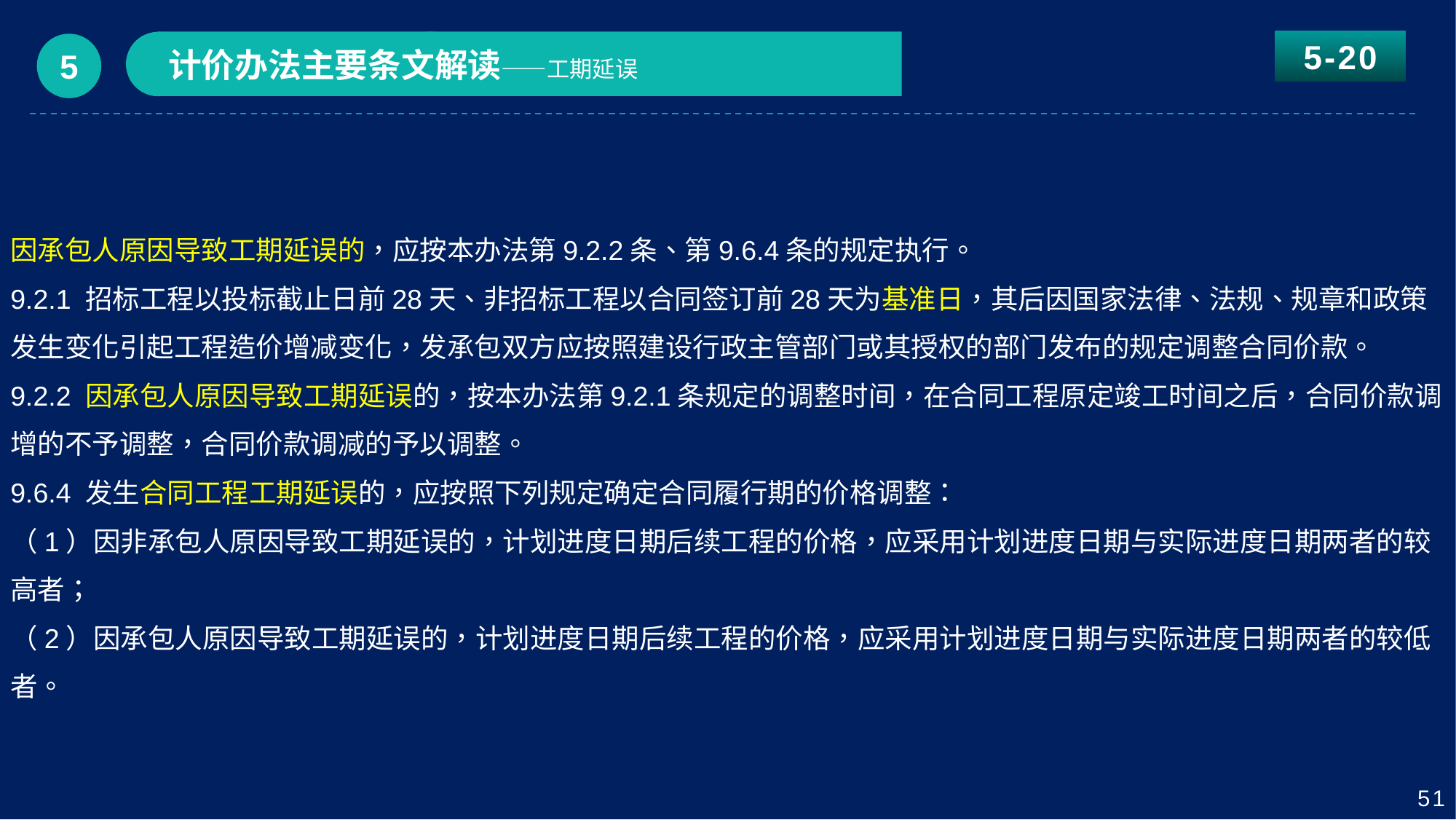

5-20
计价办法主要条文解读——工期延误

5
因承包人原因导致工期延误的，应按本办法第9.2.2条、第9.6.4条的规定执行。
9.2.1 招标工程以投标截止日前28天、非招标工程以合同签订前28天为基准日，其后因国家法律、法规、规章和政策发生变化引起工程造价增减变化，发承包双方应按照建设行政主管部门或其授权的部门发布的规定调整合同价款。
9.2.2 因承包人原因导致工期延误的，按本办法第9.2.1条规定的调整时间，在合同工程原定竣工时间之后，合同价款调增的不予调整，合同价款调减的予以调整。
9.6.4 发生合同工程工期延误的，应按照下列规定确定合同履行期的价格调整：
（1）因非承包人原因导致工期延误的，计划进度日期后续工程的价格，应采用计划进度日期与实际进度日期两者的较高者；
（2）因承包人原因导致工期延误的，计划进度日期后续工程的价格，应采用计划进度日期与实际进度日期两者的较低者。
51